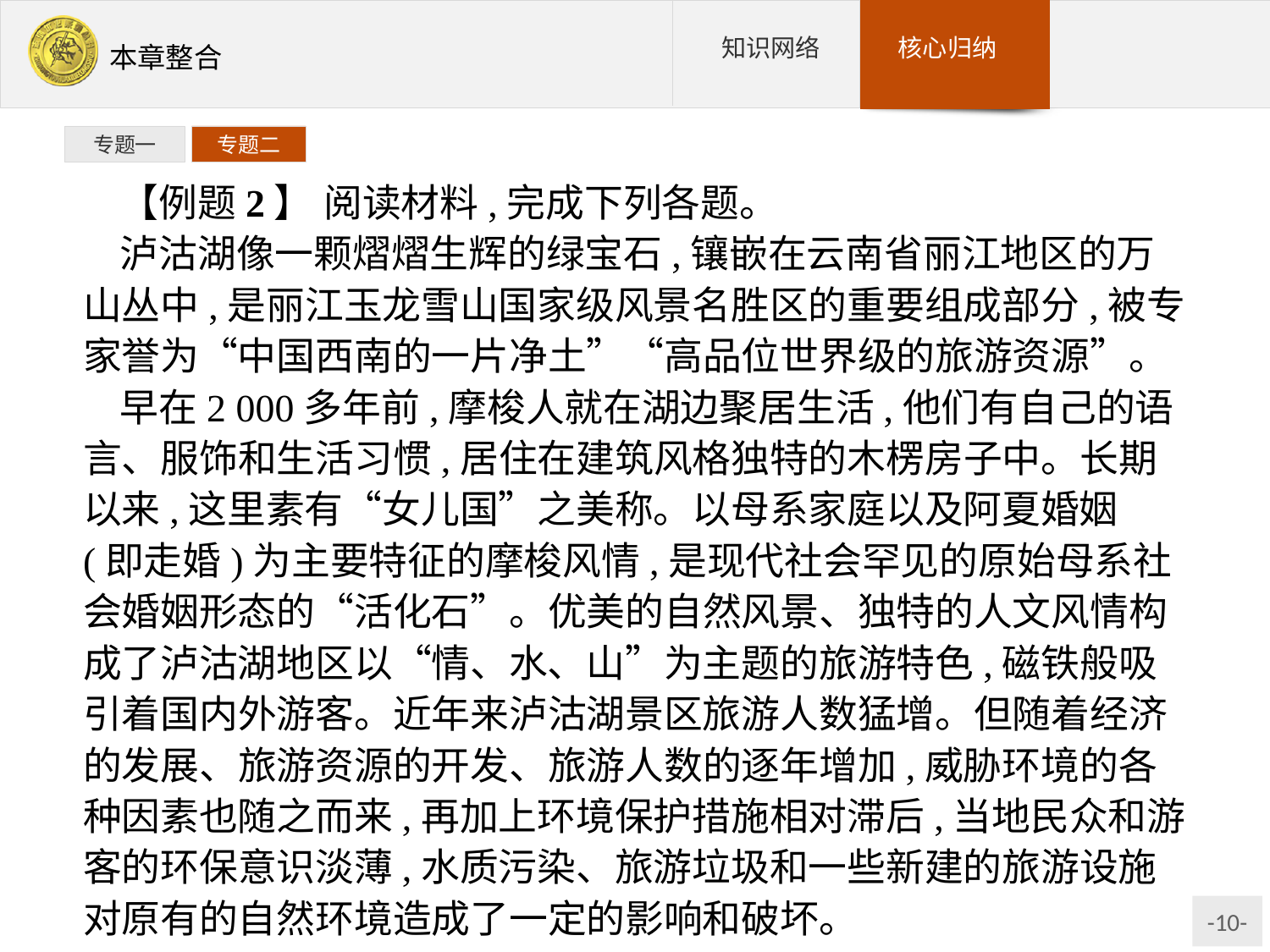

专题一
专题二
【例题2】 阅读材料,完成下列各题。
泸沽湖像一颗熠熠生辉的绿宝石,镶嵌在云南省丽江地区的万山丛中,是丽江玉龙雪山国家级风景名胜区的重要组成部分,被专家誉为“中国西南的一片净土”“高品位世界级的旅游资源”。
早在2 000多年前,摩梭人就在湖边聚居生活,他们有自己的语言、服饰和生活习惯,居住在建筑风格独特的木楞房子中。长期以来,这里素有“女儿国”之美称。以母系家庭以及阿夏婚姻(即走婚)为主要特征的摩梭风情,是现代社会罕见的原始母系社会婚姻形态的“活化石”。优美的自然风景、独特的人文风情构成了泸沽湖地区以“情、水、山”为主题的旅游特色,磁铁般吸引着国内外游客。近年来泸沽湖景区旅游人数猛增。但随着经济的发展、旅游资源的开发、旅游人数的逐年增加,威胁环境的各种因素也随之而来,再加上环境保护措施相对滞后,当地民众和游客的环保意识淡薄,水质污染、旅游垃圾和一些新建的旅游设施对原有的自然环境造成了一定的影响和破坏。